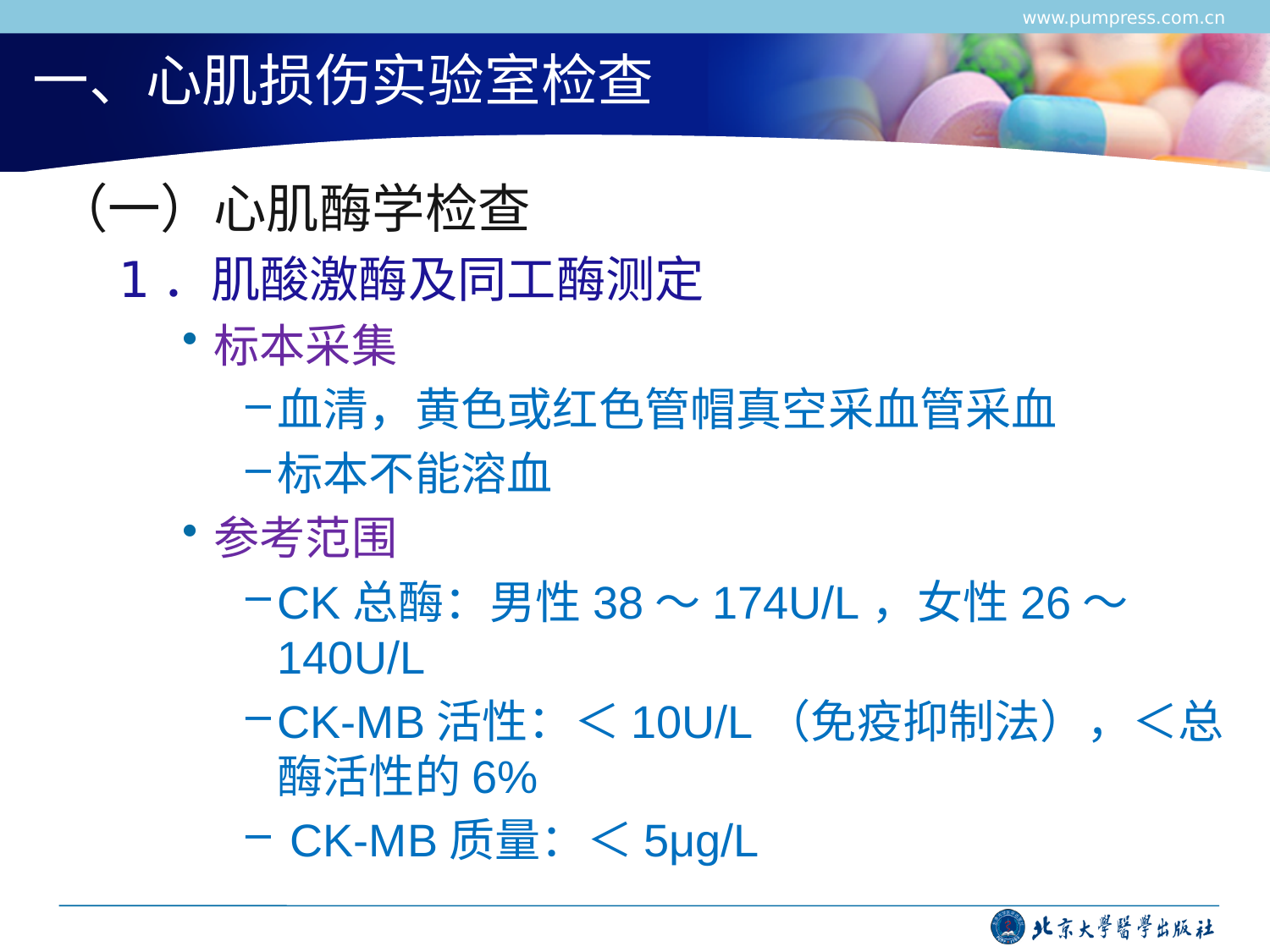

www.pumpress.com.cn
# 一、心肌损伤实验室检查
（一）心肌酶学检查
1．肌酸激酶及同工酶测定
标本采集
血清，黄色或红色管帽真空采血管采血
标本不能溶血
参考范围
CK总酶：男性38～174U/L，女性26～140U/L
CK-MB活性：＜10U/L（免疫抑制法），＜总酶活性的6%
 CK-MB质量：＜5μg/L